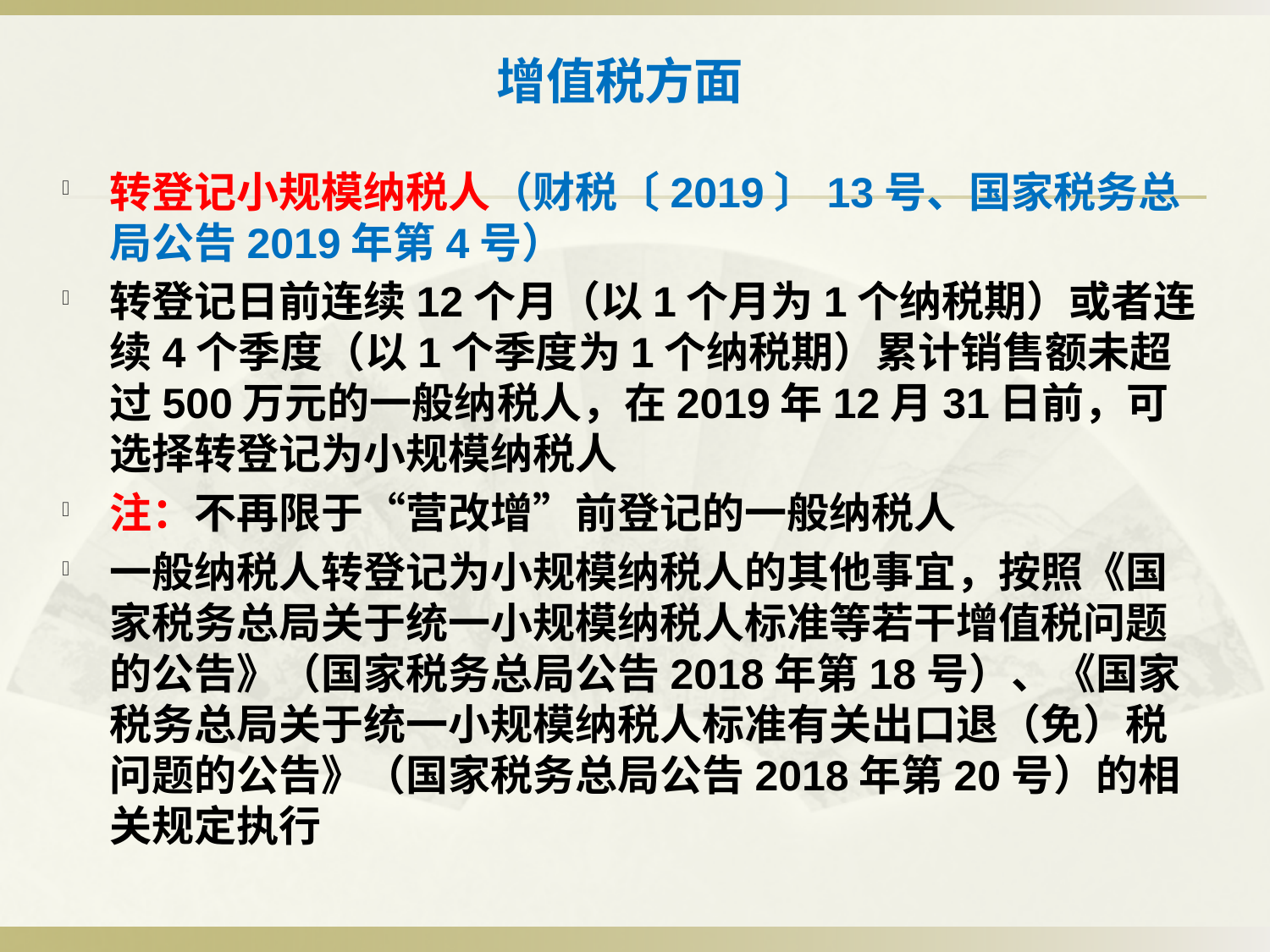

# 增值税方面
转登记小规模纳税人（财税〔2019〕13号、国家税务总局公告2019年第4号）
转登记日前连续12个月（以1个月为1个纳税期）或者连续4个季度（以1个季度为1个纳税期）累计销售额未超过500万元的一般纳税人，在2019年12月31日前，可选择转登记为小规模纳税人
注：不再限于“营改增”前登记的一般纳税人
一般纳税人转登记为小规模纳税人的其他事宜，按照《国家税务总局关于统一小规模纳税人标准等若干增值税问题的公告》（国家税务总局公告2018年第18号）、《国家税务总局关于统一小规模纳税人标准有关出口退（免）税问题的公告》（国家税务总局公告2018年第20号）的相关规定执行